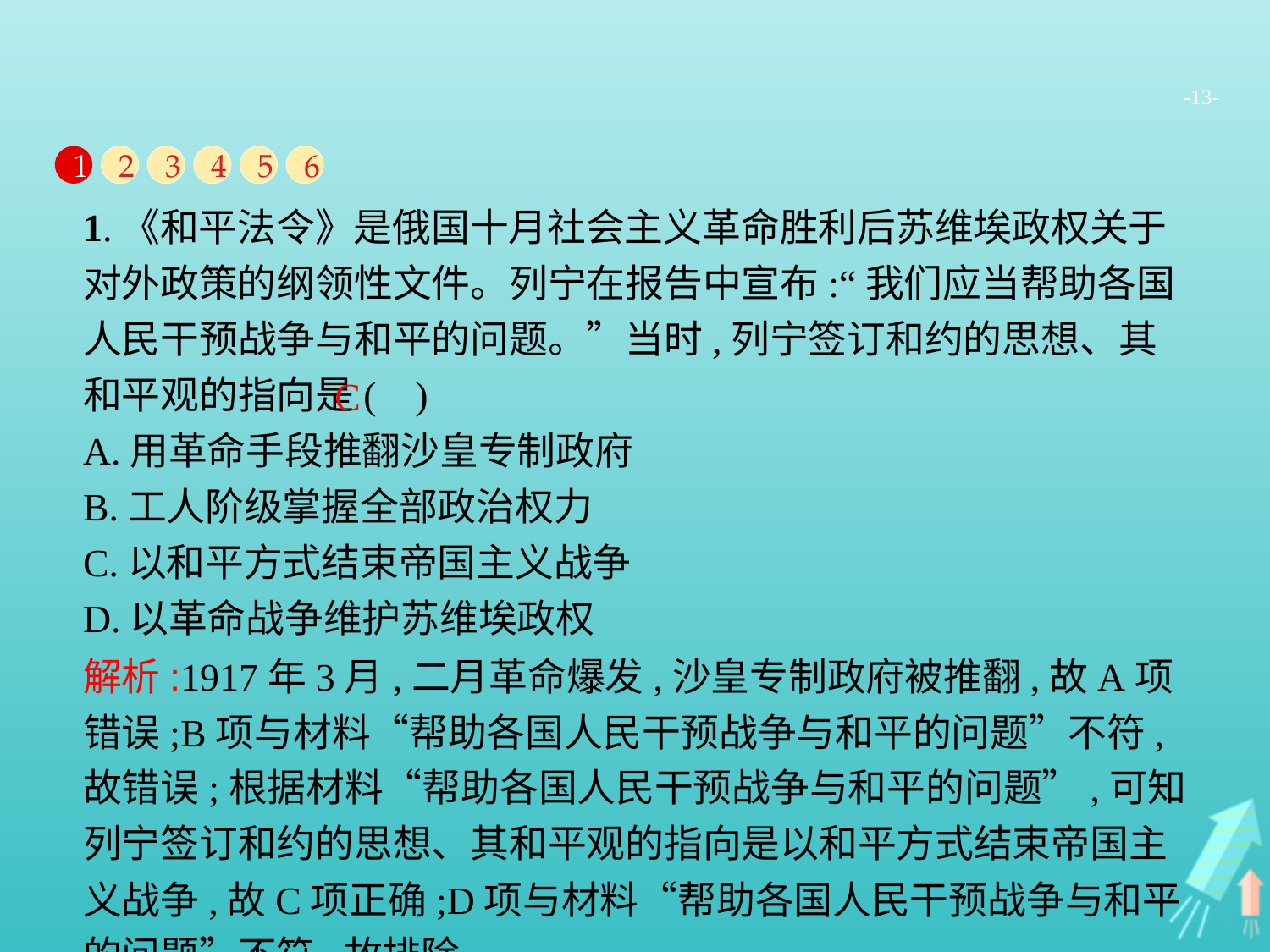

-13-
1
2
3
4
5
6
1.《和平法令》是俄国十月社会主义革命胜利后苏维埃政权关于对外政策的纲领性文件。列宁在报告中宣布:“我们应当帮助各国人民干预战争与和平的问题。”当时,列宁签订和约的思想、其和平观的指向是(    )
A.用革命手段推翻沙皇专制政府
B.工人阶级掌握全部政治权力
C.以和平方式结束帝国主义战争
D.以革命战争维护苏维埃政权
C
解析:1917年3月,二月革命爆发,沙皇专制政府被推翻,故A项错误;B项与材料“帮助各国人民干预战争与和平的问题”不符,故错误;根据材料“帮助各国人民干预战争与和平的问题”,可知列宁签订和约的思想、其和平观的指向是以和平方式结束帝国主义战争,故C项正确;D项与材料“帮助各国人民干预战争与和平的问题”不符,故排除。